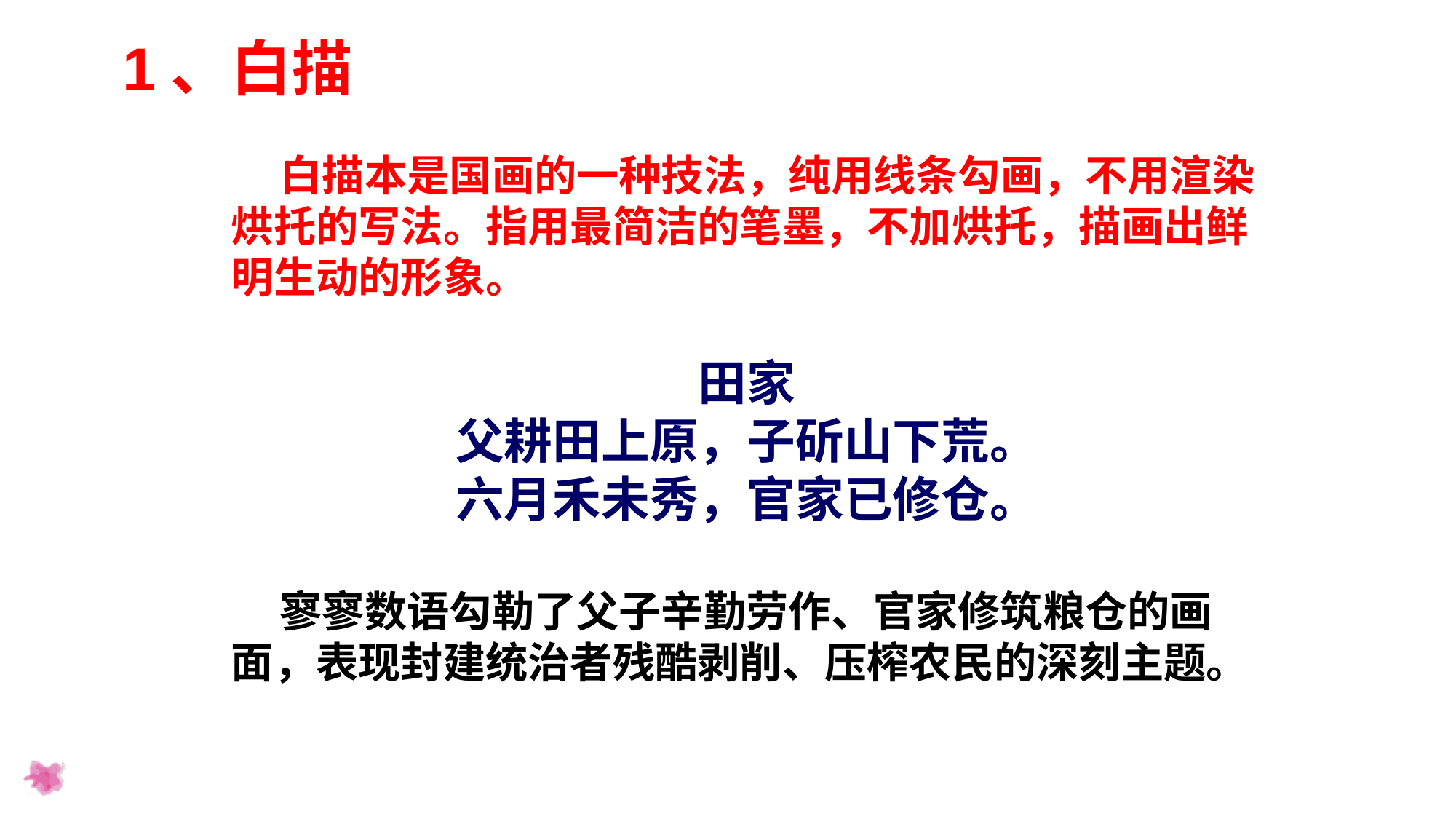

1、白描
    白描本是国画的一种技法，纯用线条勾画，不用渲染烘托的写法。指用最简洁的笔墨，不加烘托，描画出鲜明生动的形象。

田家
父耕田上原，子斫山下荒。
六月禾未秀，官家已修仓。

    寥寥数语勾勒了父子辛勤劳作、官家修筑粮仓的画面，表现封建统治者残酷剥削、压榨农民的深刻主题。